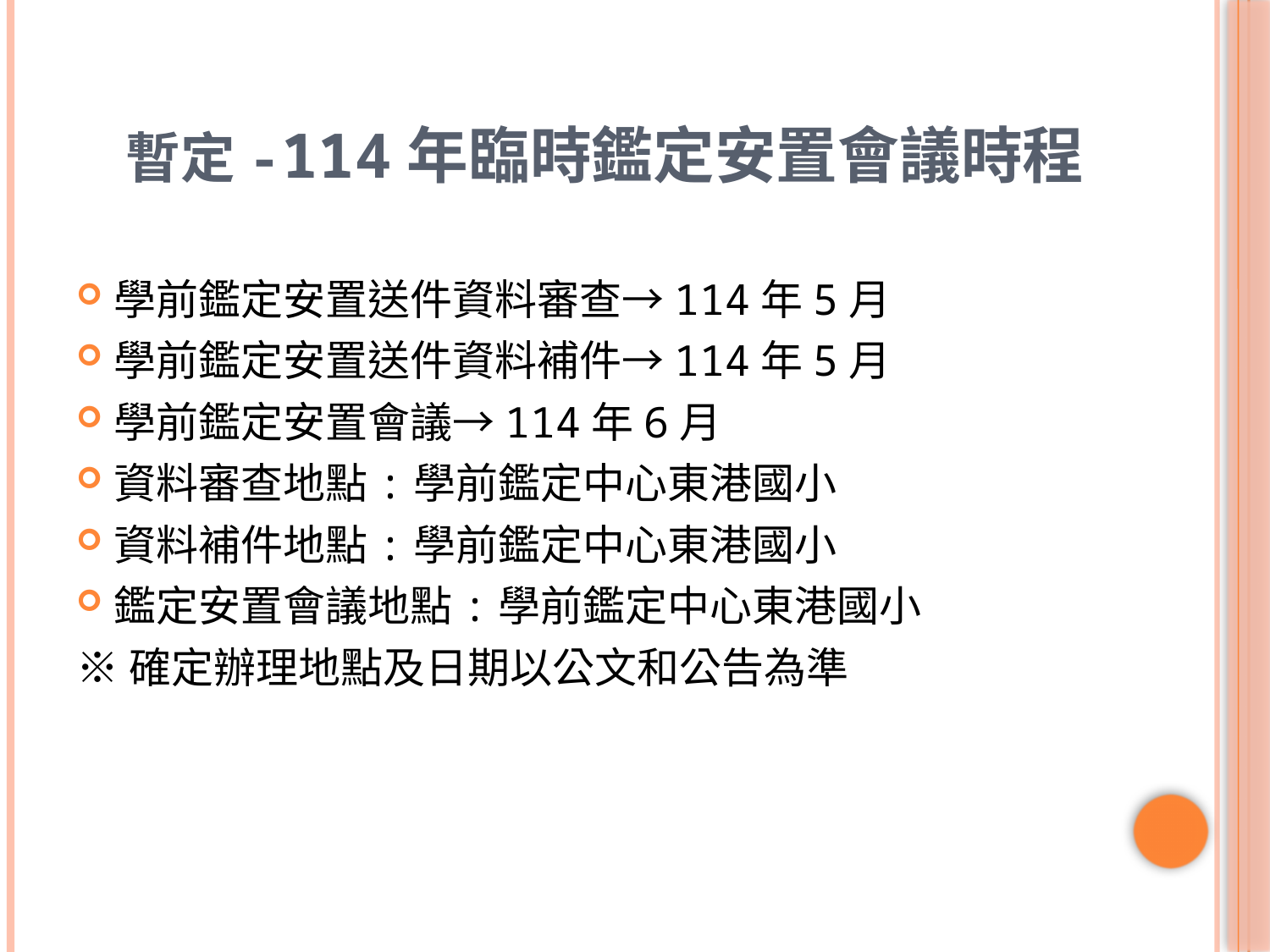

# 暫定-114年臨時鑑定安置會議時程
學前鑑定安置送件資料審查→114年5月
學前鑑定安置送件資料補件→114年5月
學前鑑定安置會議→114年6月
資料審查地點:學前鑑定中心東港國小
資料補件地點:學前鑑定中心東港國小
鑑定安置會議地點:學前鑑定中心東港國小
※確定辦理地點及日期以公文和公告為準